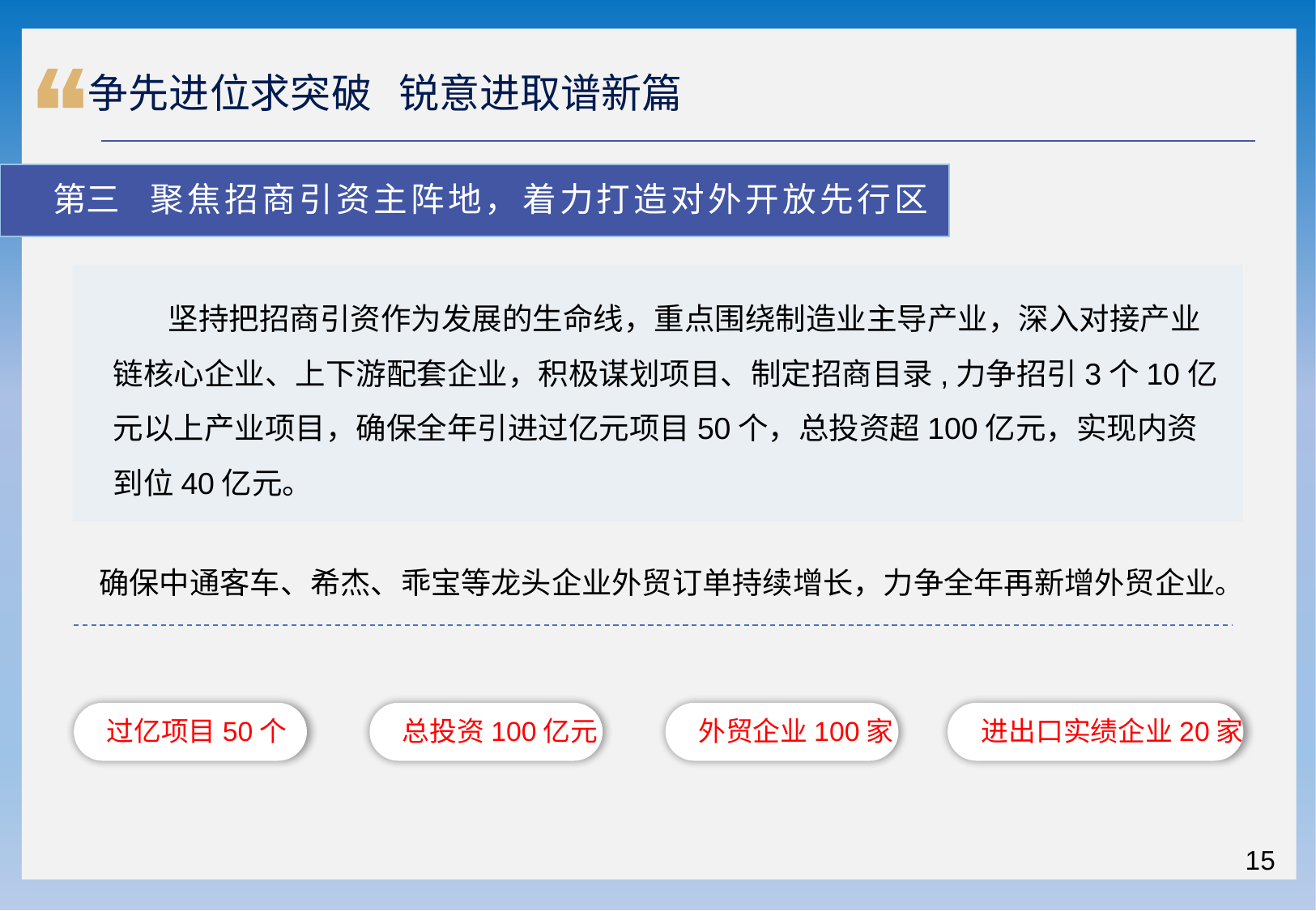

“

    争先进位求突破   锐意进取谱新篇

 第三    聚焦招商引资主阵地，着力打造对外开放先行区

        坚持把招商引资作为发展的生命线，重点围绕制造业主导产业，深入对接产业链核心企业、上下游配套企业，积极谋划项目、制定招商目录,力争招引3个10亿元以上产业项目，确保全年引进过亿元项目50个，总投资超100亿元，实现内资到位40亿元。
确保中通客车、希杰、乖宝等龙头企业外贸订单持续增长，力争全年再新增外贸企业。

  过亿项目50个

  总投资100亿元

  外贸企业100家

  进出口实绩企业20家
15